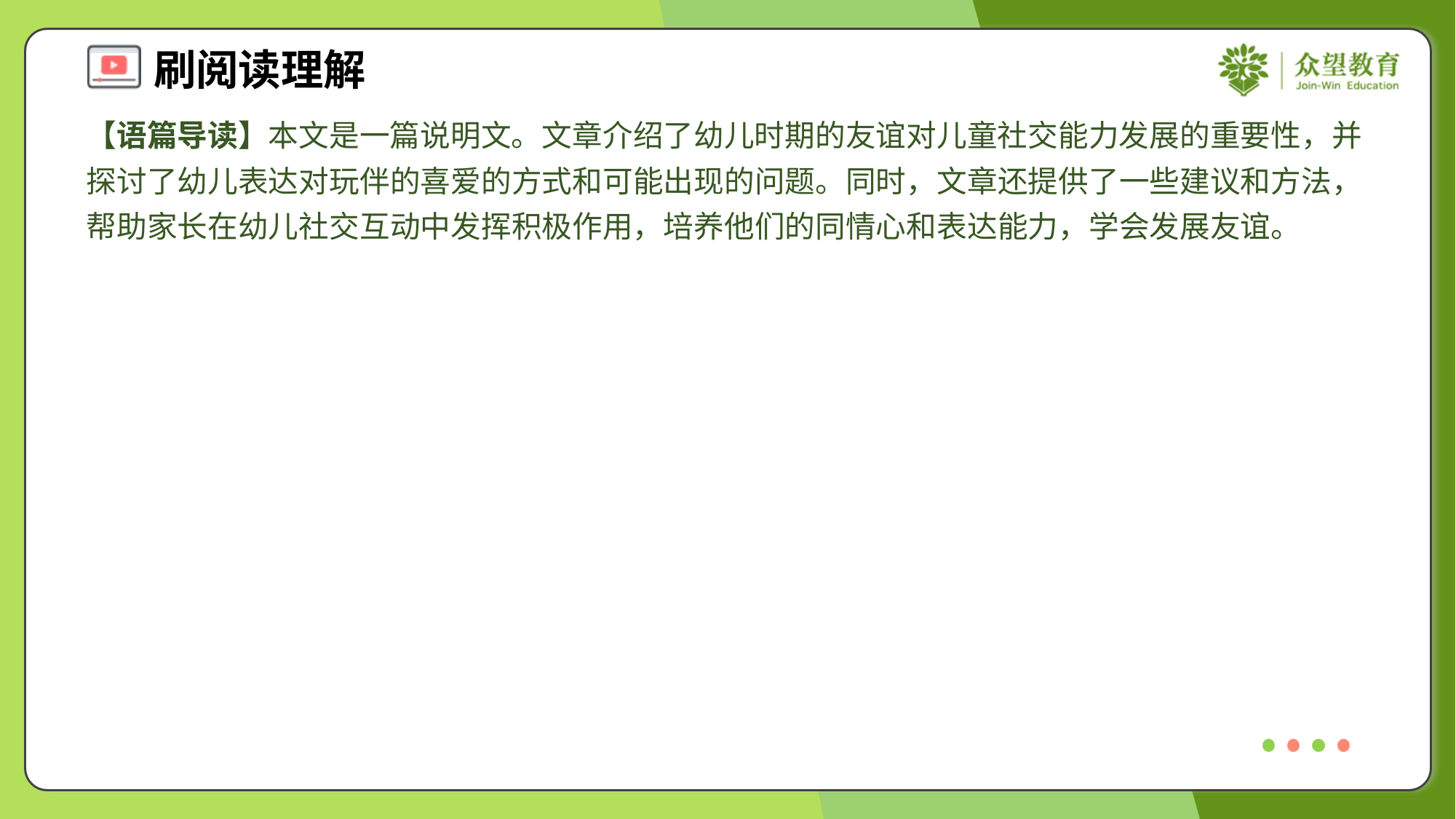

【语篇导读】本文是一篇说明文。文章介绍了幼儿时期的友谊对儿童社交能力发展的重要性，并探讨了幼儿表达对玩伴的喜爱的方式和可能出现的问题。同时，文章还提供了一些建议和方法，帮助家长在幼儿社交互动中发挥积极作用，培养他们的同情心和表达能力，学会发展友谊。